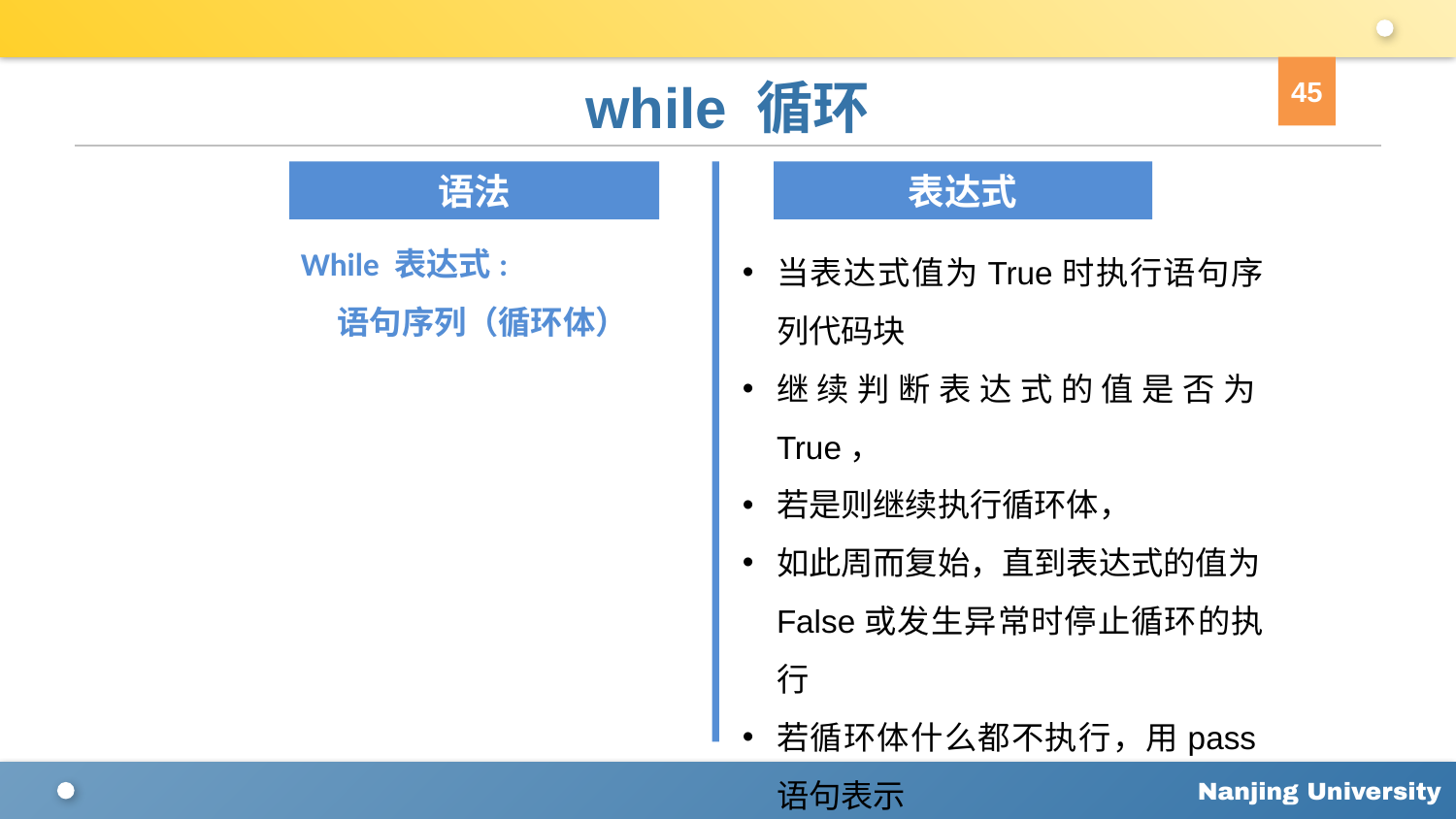

45
# while 循环
表达式
语法

While 表达式:
    语句序列（循环体）
当表达式值为True时执行语句序列代码块
继续判断表达式的值是否为True，
若是则继续执行循环体，
如此周而复始，直到表达式的值为False或发生异常时停止循环的执行
若循环体什么都不执行，用pass语句表示